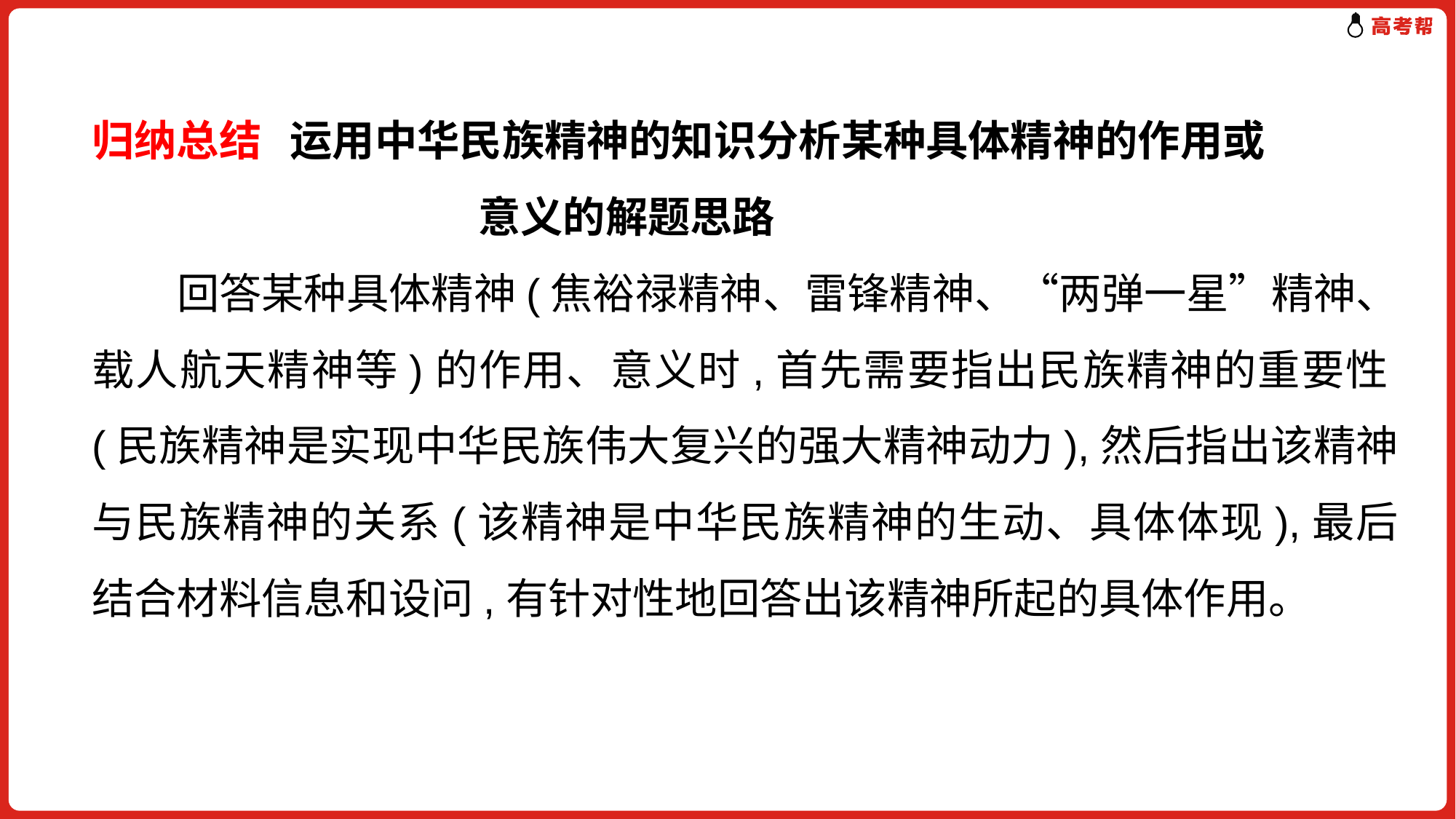

归纳总结   运用中华民族精神的知识分析某种具体精神的作用或
                                       意义的解题思路
　　回答某种具体精神(焦裕禄精神、雷锋精神、“两弹一星”精神、载人航天精神等)的作用、意义时,首先需要指出民族精神的重要性(民族精神是实现中华民族伟大复兴的强大精神动力),然后指出该精神与民族精神的关系(该精神是中华民族精神的生动、具体体现),最后结合材料信息和设问,有针对性地回答出该精神所起的具体作用。